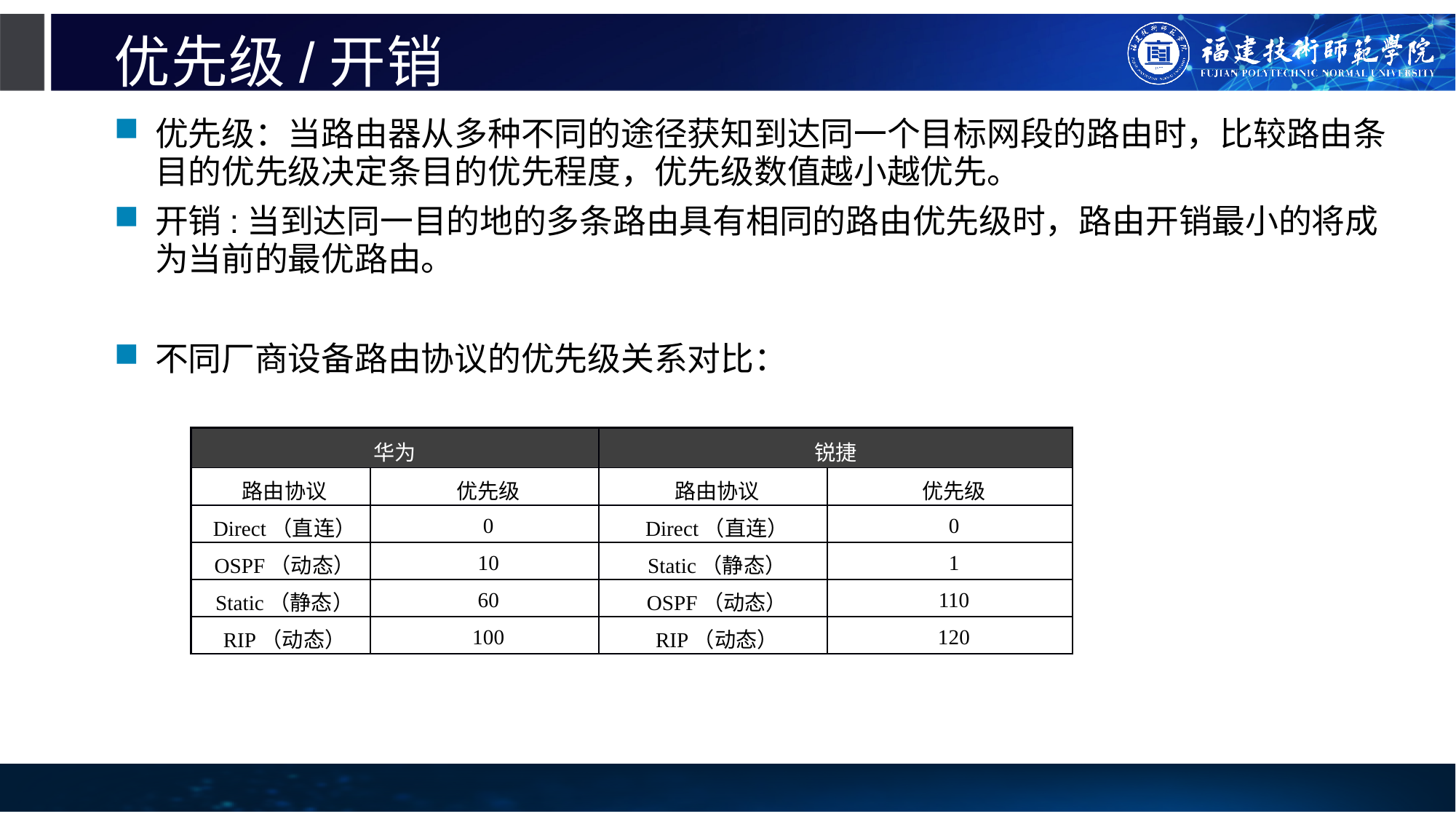

# 优先级/开销
优先级：当路由器从多种不同的途径获知到达同一个目标网段的路由时，比较路由条目的优先级决定条目的优先程度，优先级数值越小越优先。
开销:当到达同一目的地的多条路由具有相同的路由优先级时，路由开销最小的将成为当前的最优路由。

不同厂商设备路由协议的优先级关系对比：

| 华为 |  | 锐捷 |  |
| --- | --- | --- | --- |
| 路由协议 | 优先级 | 路由协议 | 优先级 |
| Direct（直连） | 0 | Direct（直连） | 0 |
| OSPF（动态） | 10 | Static（静态） | 1 |
| Static（静态） | 60 | OSPF（动态） | 110 |
| RIP（动态） | 100 | RIP（动态） | 120 |